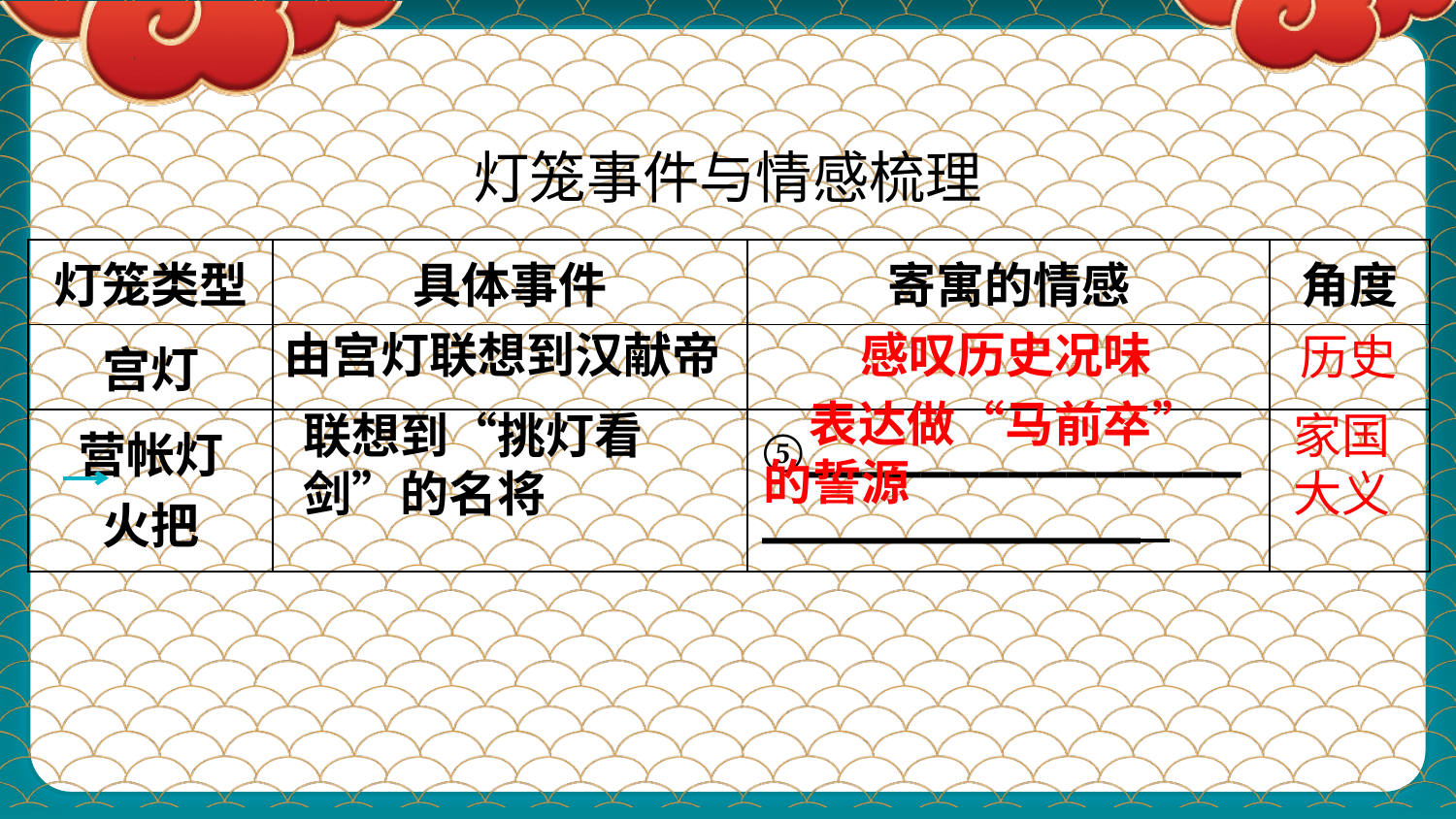

灯笼事件与情感梳理
| 灯笼类型 | 具体事件 | 寄寓的情感 | 角度 |
| --- | --- | --- | --- |
| 宫灯 |  |  |  |
| 营帐灯 火把 |  | ⑤\_\_\_\_\_\_\_\_\_\_\_\_\_\_\_\_\_\_\_\_\_\_\_\_\_\_\_\_ |  |
由宫灯联想到汉献帝

感叹历史况味
历史

   表达做“马前卒”的誓源
联想到“挑灯看剑”的名将
家国大义